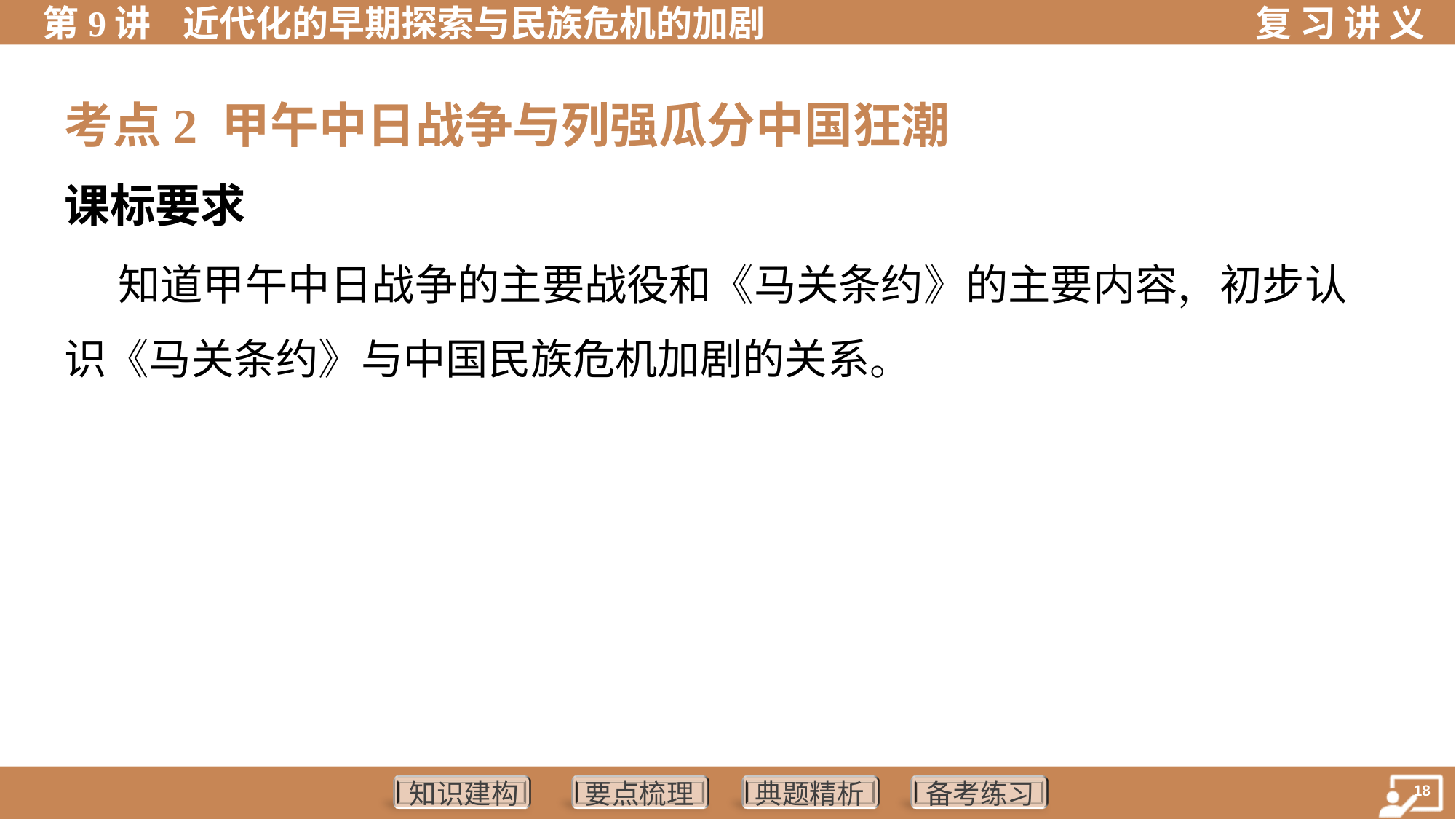

考点2 甲午中日战争与列强瓜分中国狂潮
课标要求
    知道甲午中日战争的主要战役和《马关条约》的主要内容，初步认
识《马关条约》与中国民族危机加剧的关系。